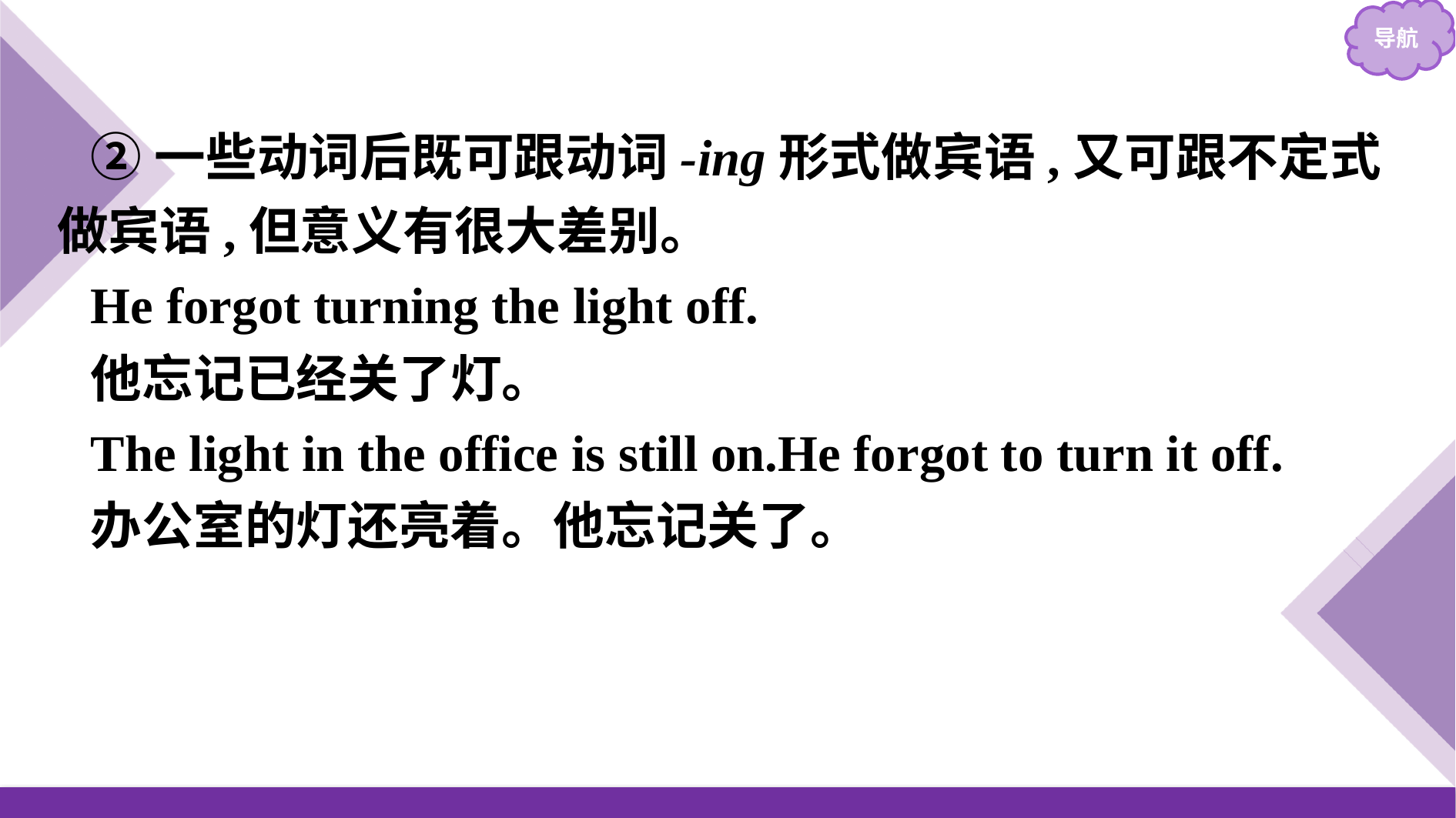

②一些动词后既可跟动词-ing形式做宾语,又可跟不定式做宾语,但意义有很大差别。
He forgot turning the light off.
他忘记已经关了灯。
The light in the office is still on.He forgot to turn it off.
办公室的灯还亮着。他忘记关了。